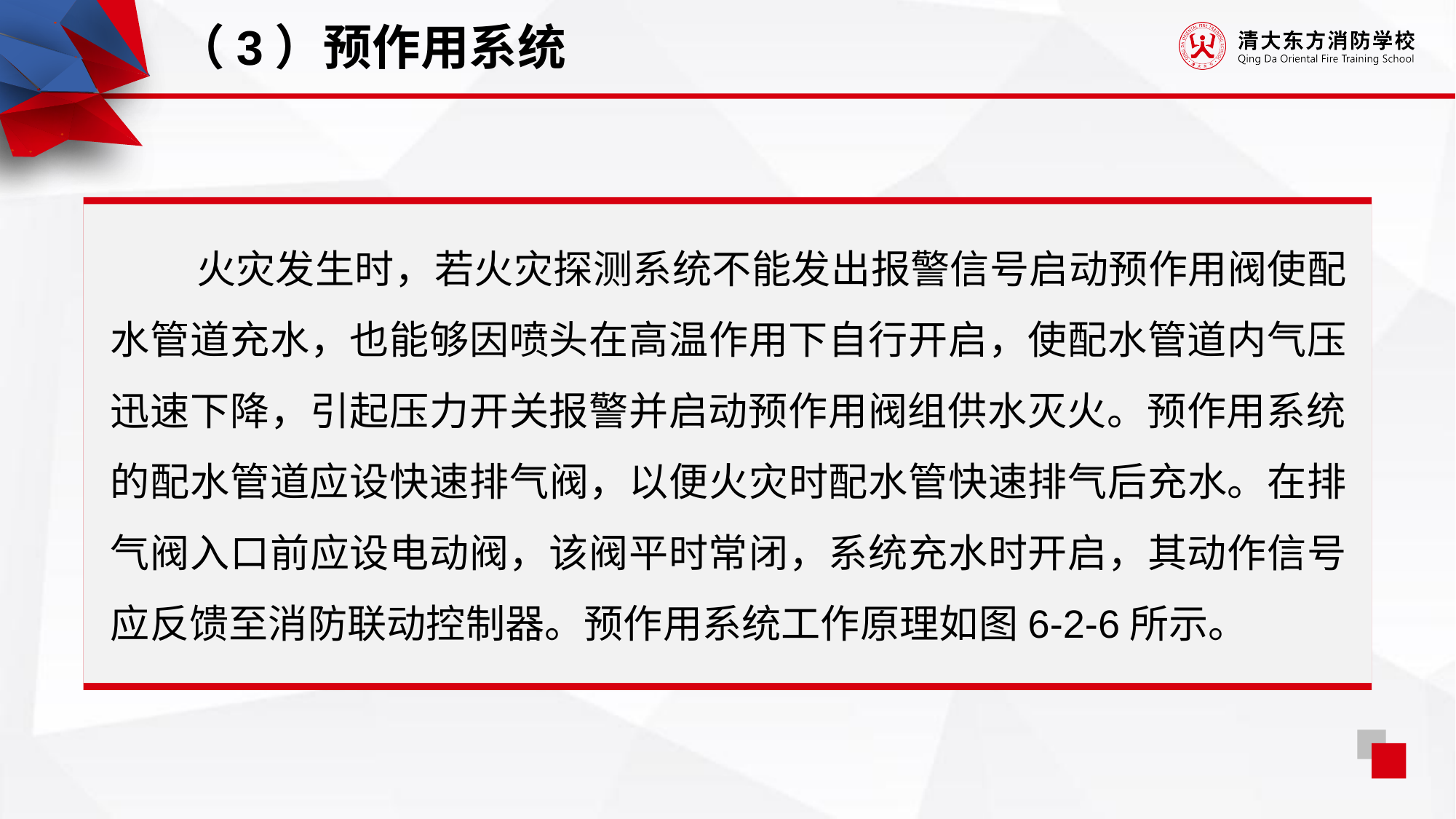

（3）预作用系统

火灾发生时，若火灾探测系统不能发出报警信号启动预作用阀使配水管道充水，也能够因喷头在高温作用下自行开启，使配水管道内气压迅速下降，引起压力开关报警并启动预作用阀组供水灭火。预作用系统的配水管道应设快速排气阀，以便火灾时配水管快速排气后充水。在排气阀入口前应设电动阀，该阀平时常闭，系统充水时开启，其动作信号应反馈至消防联动控制器。预作用系统工作原理如图6-2-6所示。